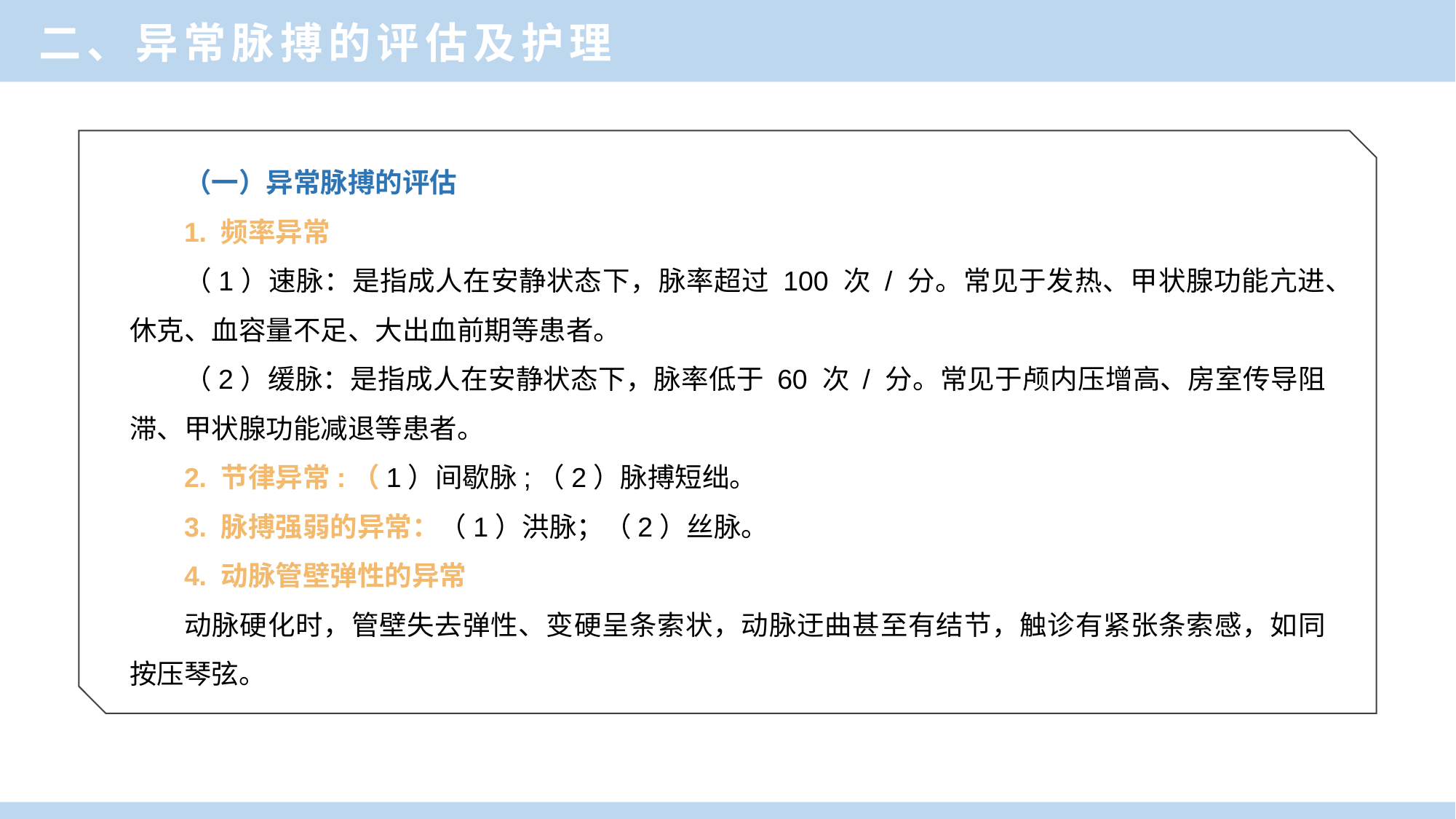

二、异常脉搏的评估及护理

（一）异常脉搏的评估
1. 频率异常
（1）速脉：是指成人在安静状态下，脉率超过 100 次 / 分。常见于发热、甲状腺功能亢进、休克、血容量不足、大出血前期等患者。
（2）缓脉：是指成人在安静状态下，脉率低于 60 次 / 分。常见于颅内压增高、房室传导阻滞、甲状腺功能减退等患者。
2. 节律异常:（1）间歇脉;（2）脉搏短绌。
3. 脉搏强弱的异常：（1）洪脉；（2）丝脉。
4. 动脉管壁弹性的异常
动脉硬化时，管壁失去弹性、变硬呈条索状，动脉迂曲甚至有结节，触诊有紧张条索感，如同按压琴弦。